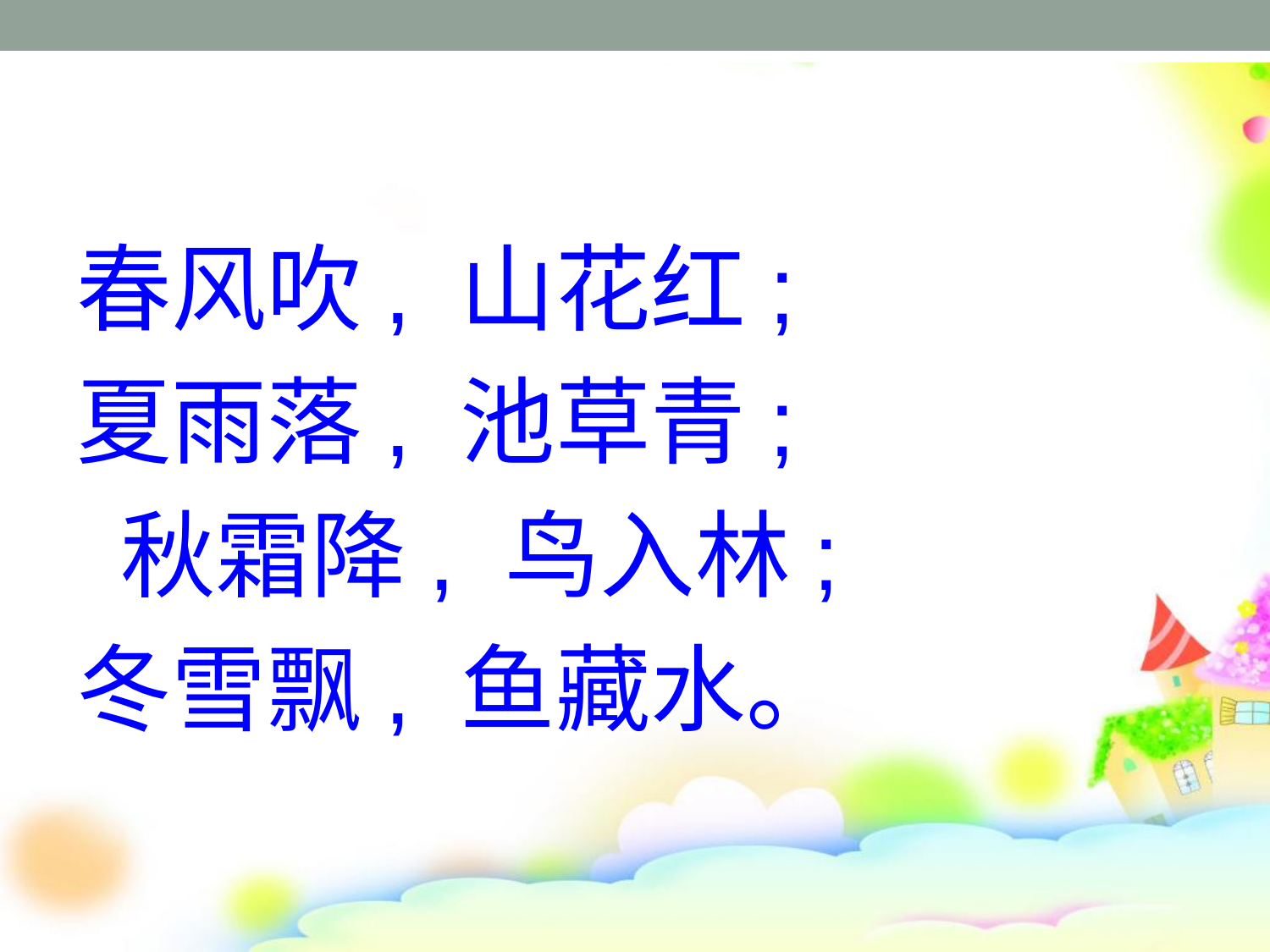

#
春风吹, 山花红;
夏雨落, 池草青;
 秋霜降, 鸟入林;
冬雪飘, 鱼藏水。